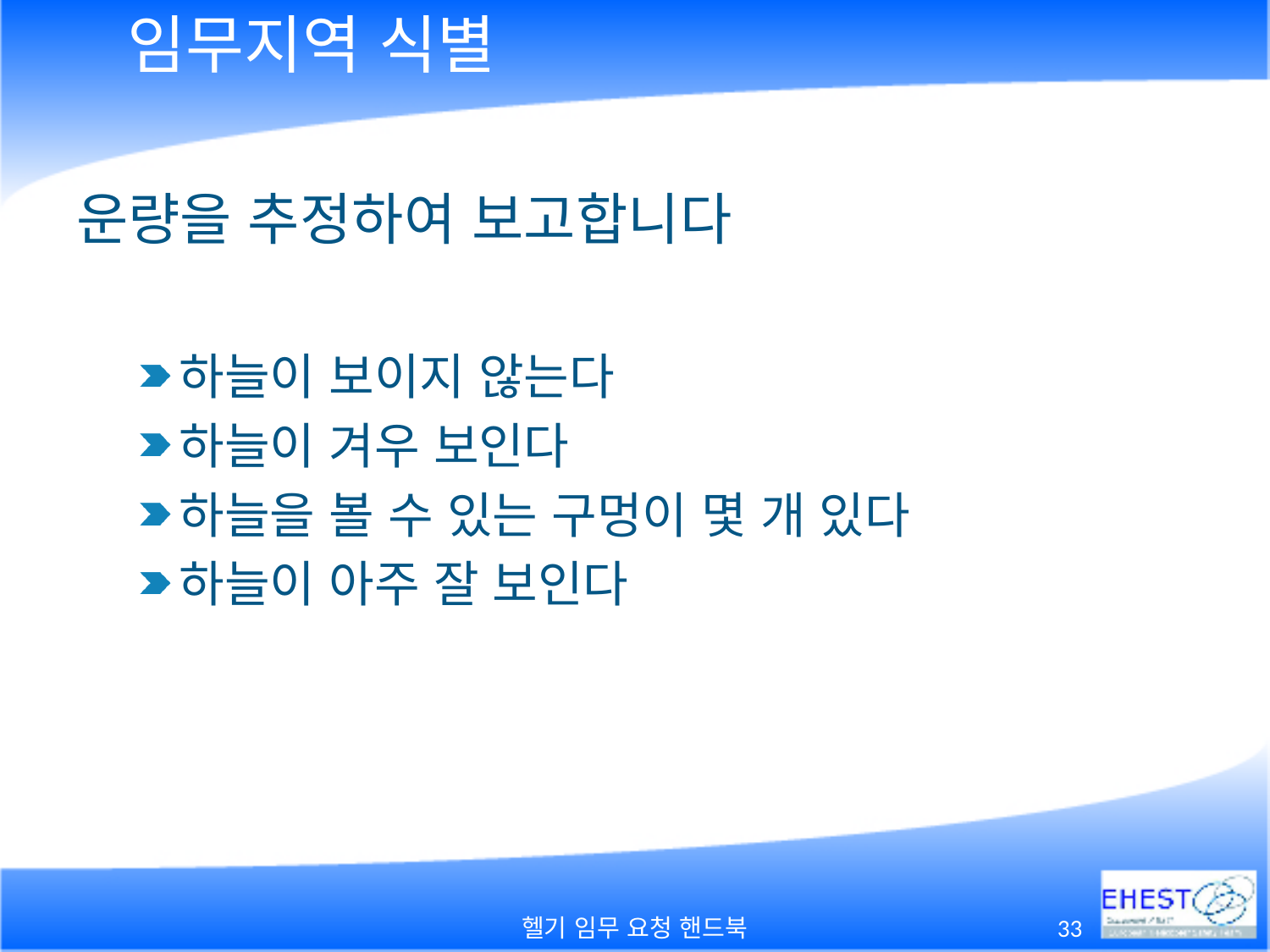

# 임무지역 식별
운량을 추정하여 보고합니다

하늘이 보이지 않는다
하늘이 겨우 보인다
하늘을 볼 수 있는 구멍이 몇 개 있다
하늘이 아주 잘 보인다

헬기 임무 요청 핸드북
33